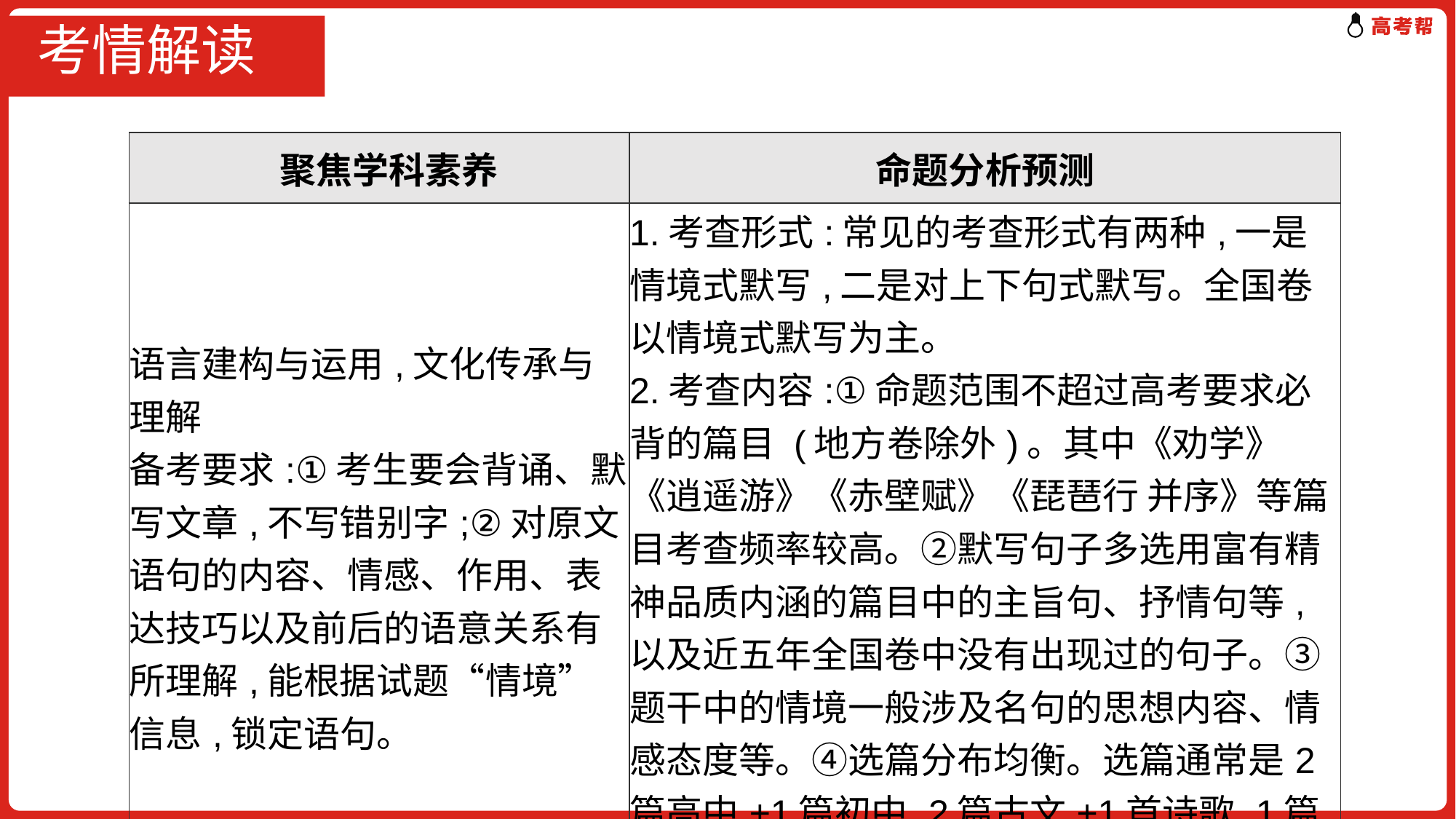

# 考情解读
| 聚焦学科素养 | 命题分析预测 |
| --- | --- |
| 语言建构与运用,文化传承与理解 备考要求:①考生要会背诵、默写文章,不写错别字;②对原文语句的内容、情感、作用、表达技巧以及前后的语意关系有所理解,能根据试题“情境”信息,锁定语句。 | 1.考查形式:常见的考查形式有两种,一是情境式默写,二是对上下句式默写。全国卷以情境式默写为主。 2.考查内容:①命题范围不超过高考要求必背的篇目 (地方卷除外)。其中《劝学》《逍遥游》《赤壁赋》《琵琶行 并序》等篇目考查频率较高。②默写句子多选用富有精神品质内涵的篇目中的主旨句、抒情句等,以及近五年全国卷中没有出现过的句子。③题干中的情境一般涉及名句的思想内容、情感态度等。④选篇分布均衡。选篇通常是2篇高中+1篇初中,2篇古文+1首诗歌,1篇唐+1篇宋+1篇先秦。 |